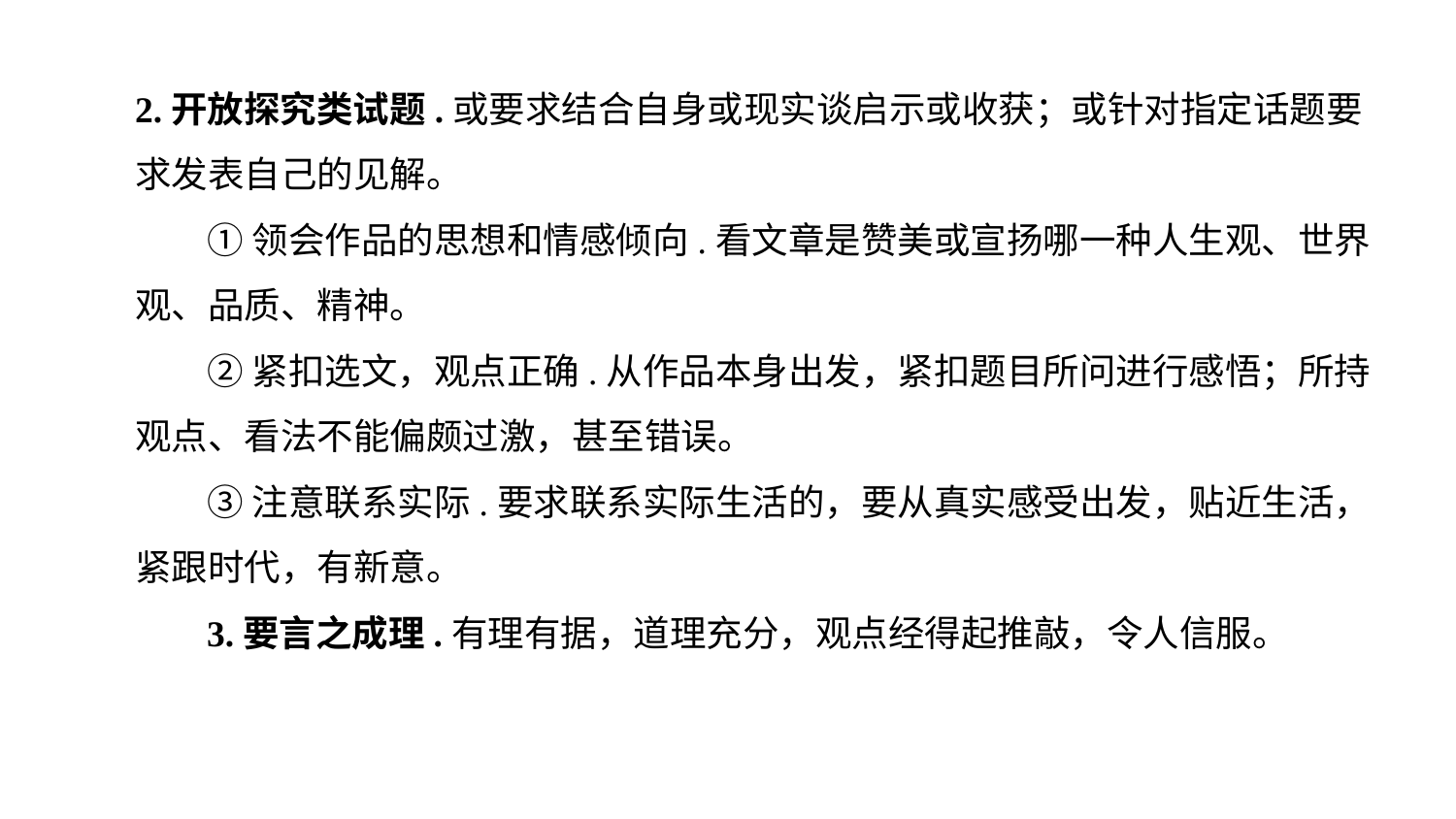

2.开放探究类试题.或要求结合自身或现实谈启示或收获；或针对指定话题要求发表自己的见解。
①领会作品的思想和情感倾向.看文章是赞美或宣扬哪一种人生观、世界观、品质、精神。
②紧扣选文，观点正确.从作品本身出发，紧扣题目所问进行感悟；所持观点、看法不能偏颇过激，甚至错误。
③注意联系实际.要求联系实际生活的，要从真实感受出发，贴近生活，紧跟时代，有新意。
3.要言之成理.有理有据，道理充分，观点经得起推敲，令人信服。